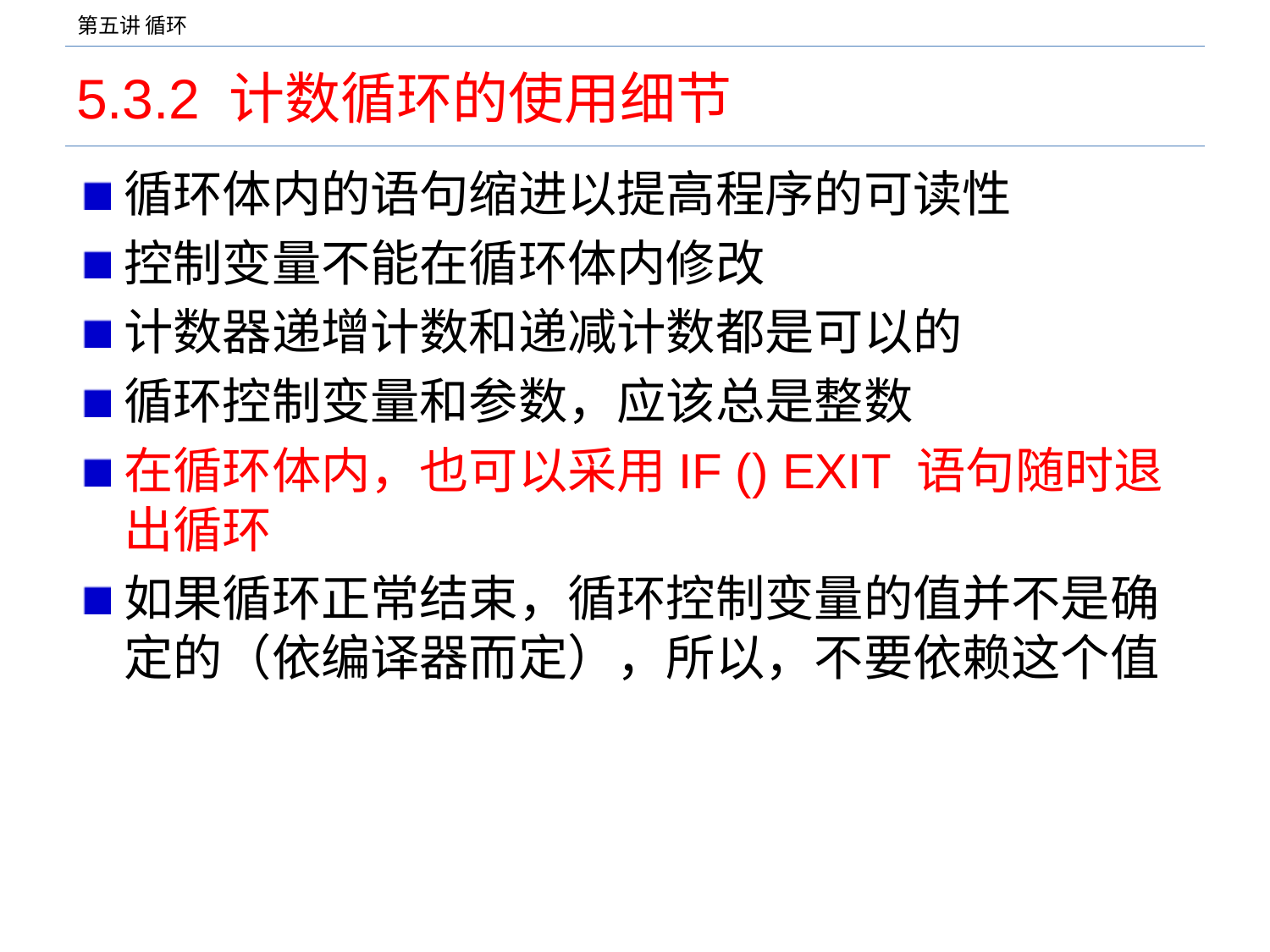

# 5.3.2 计数循环的使用细节
循环体内的语句缩进以提高程序的可读性
控制变量不能在循环体内修改
计数器递增计数和递减计数都是可以的
循环控制变量和参数，应该总是整数
在循环体内，也可以采用IF () EXIT 语句随时退出循环
如果循环正常结束，循环控制变量的值并不是确定的（依编译器而定），所以，不要依赖这个值